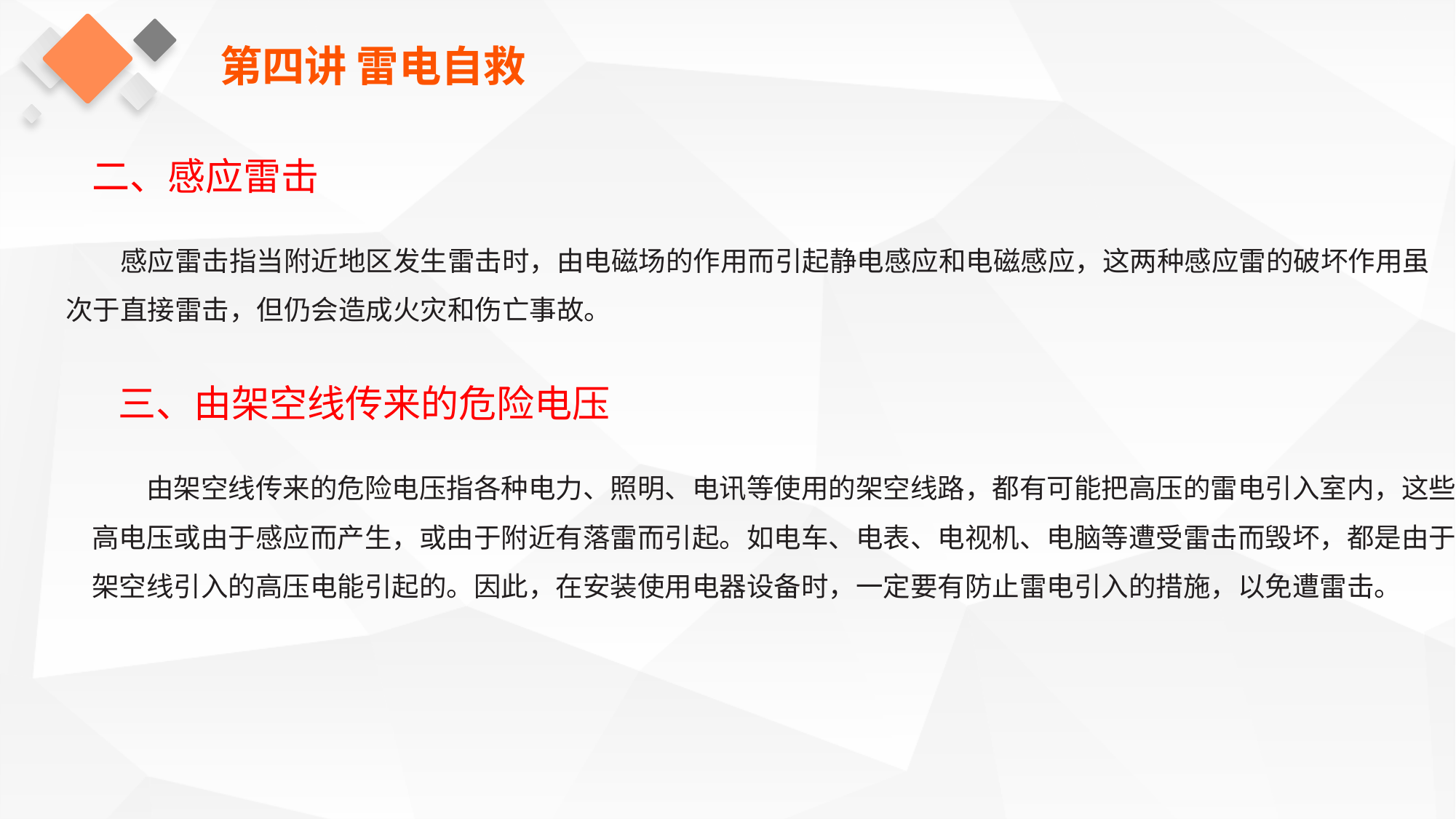

第四讲 雷电自救
二、感应雷击
感应雷击指当附近地区发生雷击时，由电磁场的作用而引起静电感应和电磁感应，这两种感应雷的破坏作用虽次于直接雷击，但仍会造成火灾和伤亡事故。
三、由架空线传来的危险电压
由架空线传来的危险电压指各种电力、照明、电讯等使用的架空线路，都有可能把高压的雷电引入室内，这些高电压或由于感应而产生，或由于附近有落雷而引起。如电车、电表、电视机、电脑等遭受雷击而毁坏，都是由于架空线引入的高压电能引起的。因此，在安装使用电器设备时，一定要有防止雷电引入的措施，以免遭雷击。